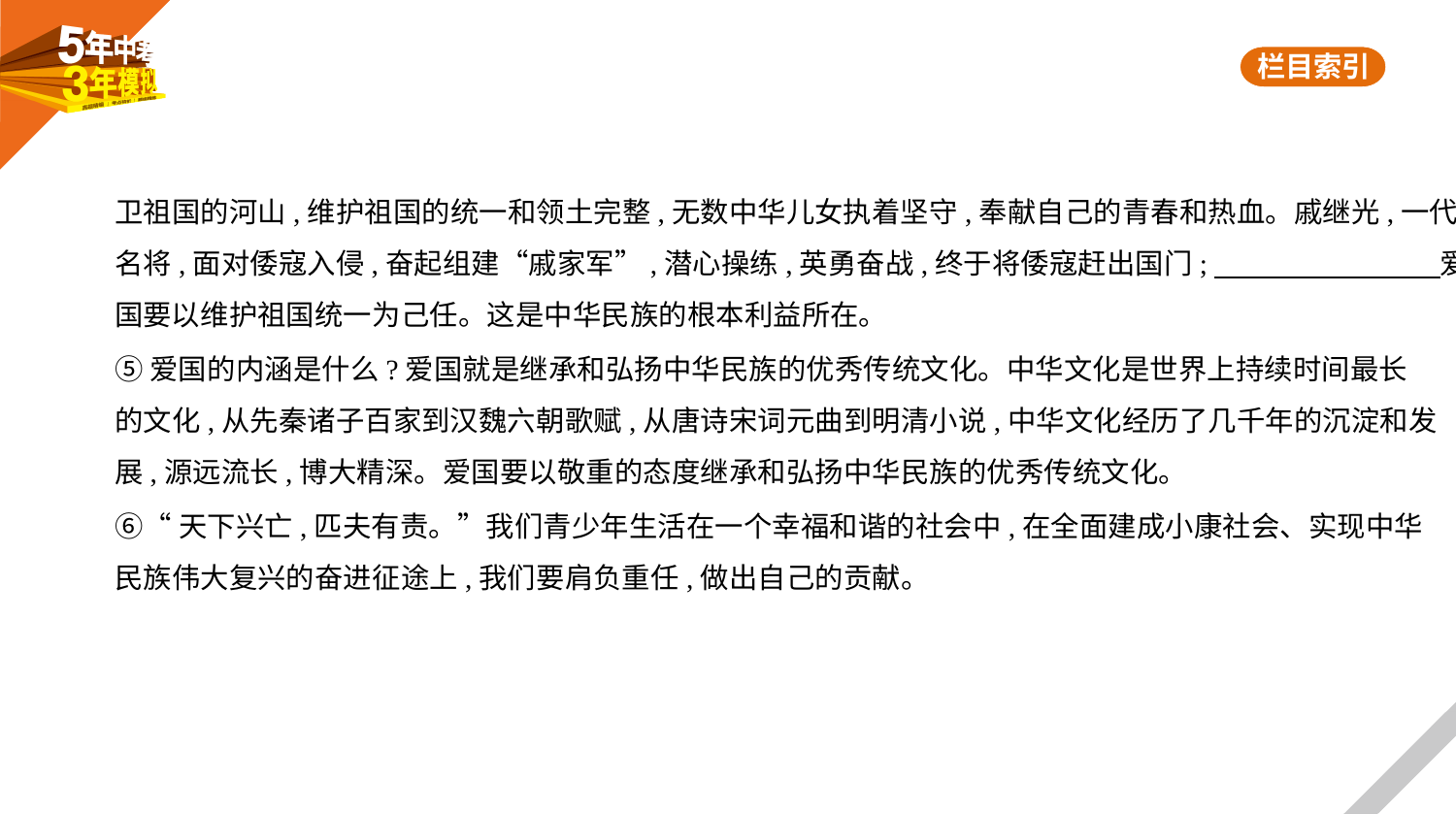

卫祖国的河山,维护祖国的统一和领土完整,无数中华儿女执着坚守,奉献自己的青春和热血。戚继光,一代
名将,面对倭寇入侵,奋起组建“戚家军”,潜心操练,英勇奋战,终于将倭寇赶出国门;　　　　　　　    爱
国要以维护祖国统一为己任。这是中华民族的根本利益所在。
⑤爱国的内涵是什么?爱国就是继承和弘扬中华民族的优秀传统文化。中华文化是世界上持续时间最长
的文化,从先秦诸子百家到汉魏六朝歌赋,从唐诗宋词元曲到明清小说,中华文化经历了几千年的沉淀和发
展,源远流长,博大精深。爱国要以敬重的态度继承和弘扬中华民族的优秀传统文化。
⑥“天下兴亡,匹夫有责。”我们青少年生活在一个幸福和谐的社会中,在全面建成小康社会、实现中华
民族伟大复兴的奋进征途上,我们要肩负重任,做出自己的贡献。